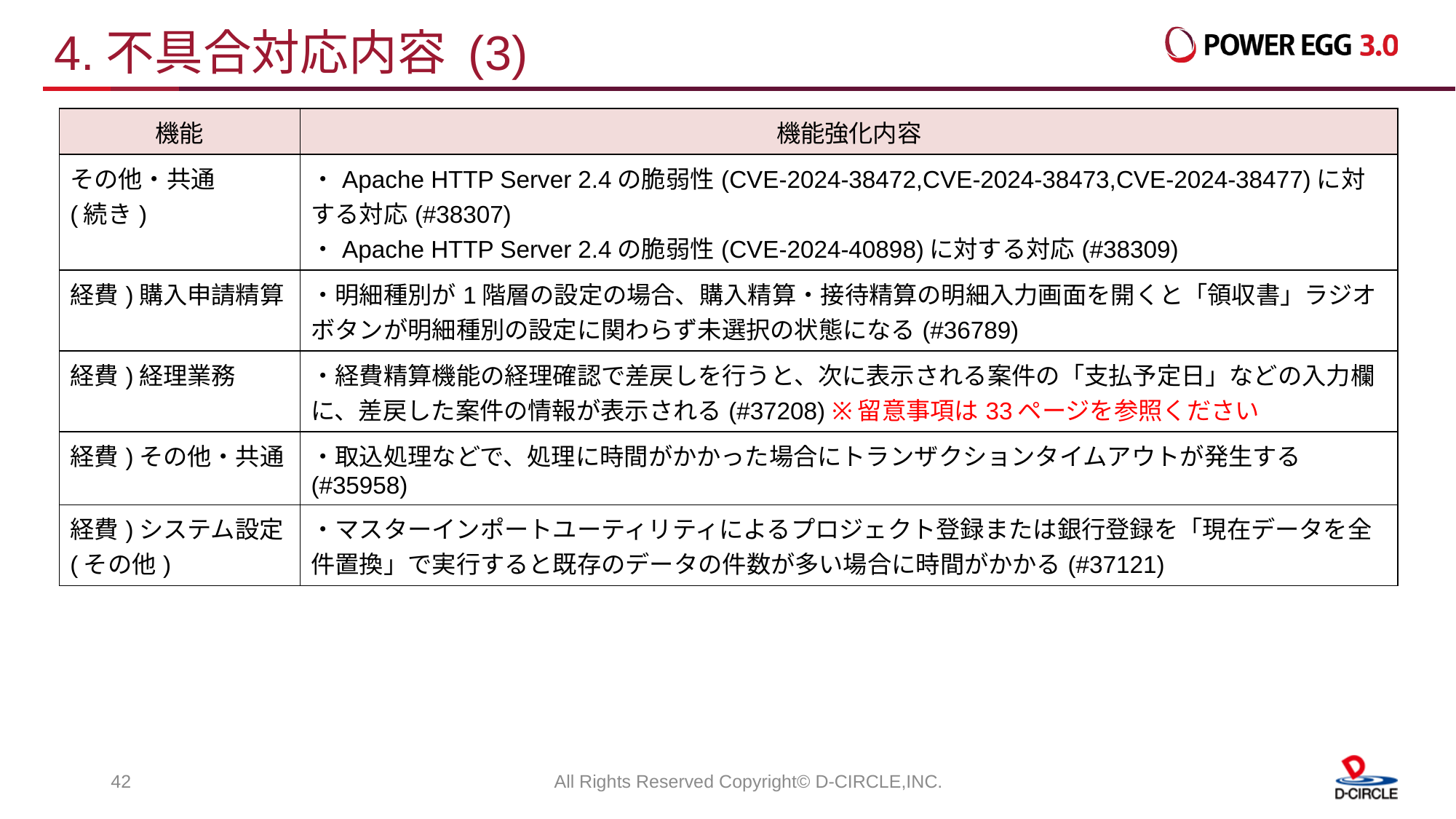

# 4.不具合対応内容 (3)
| 機能 | 機能強化内容 |
| --- | --- |
| その他・共通 (続き) | ・Apache HTTP Server 2.4の脆弱性(CVE-2024-38472,CVE-2024-38473,CVE-2024-38477)に対する対応(#38307) ・Apache HTTP Server 2.4の脆弱性(CVE-2024-40898)に対する対応(#38309) |
| 経費)購入申請精算 | ・明細種別が1階層の設定の場合、購入精算・接待精算の明細入力画面を開くと「領収書」ラジオボタンが明細種別の設定に関わらず未選択の状態になる(#36789) |
| 経費)経理業務 | ・経費精算機能の経理確認で差戻しを行うと、次に表示される案件の「支払予定日」などの入力欄に、差戻した案件の情報が表示される(#37208) ※留意事項は33ページを参照ください |
| 経費)その他・共通 | ・取込処理などで、処理に時間がかかった場合にトランザクションタイムアウトが発生する(#35958) |
| 経費)システム設定(その他) | ・マスターインポートユーティリティによるプロジェクト登録または銀行登録を「現在データを全件置換」で実行すると既存のデータの件数が多い場合に時間がかかる(#37121) |
42
All Rights Reserved Copyright© D-CIRCLE,INC.